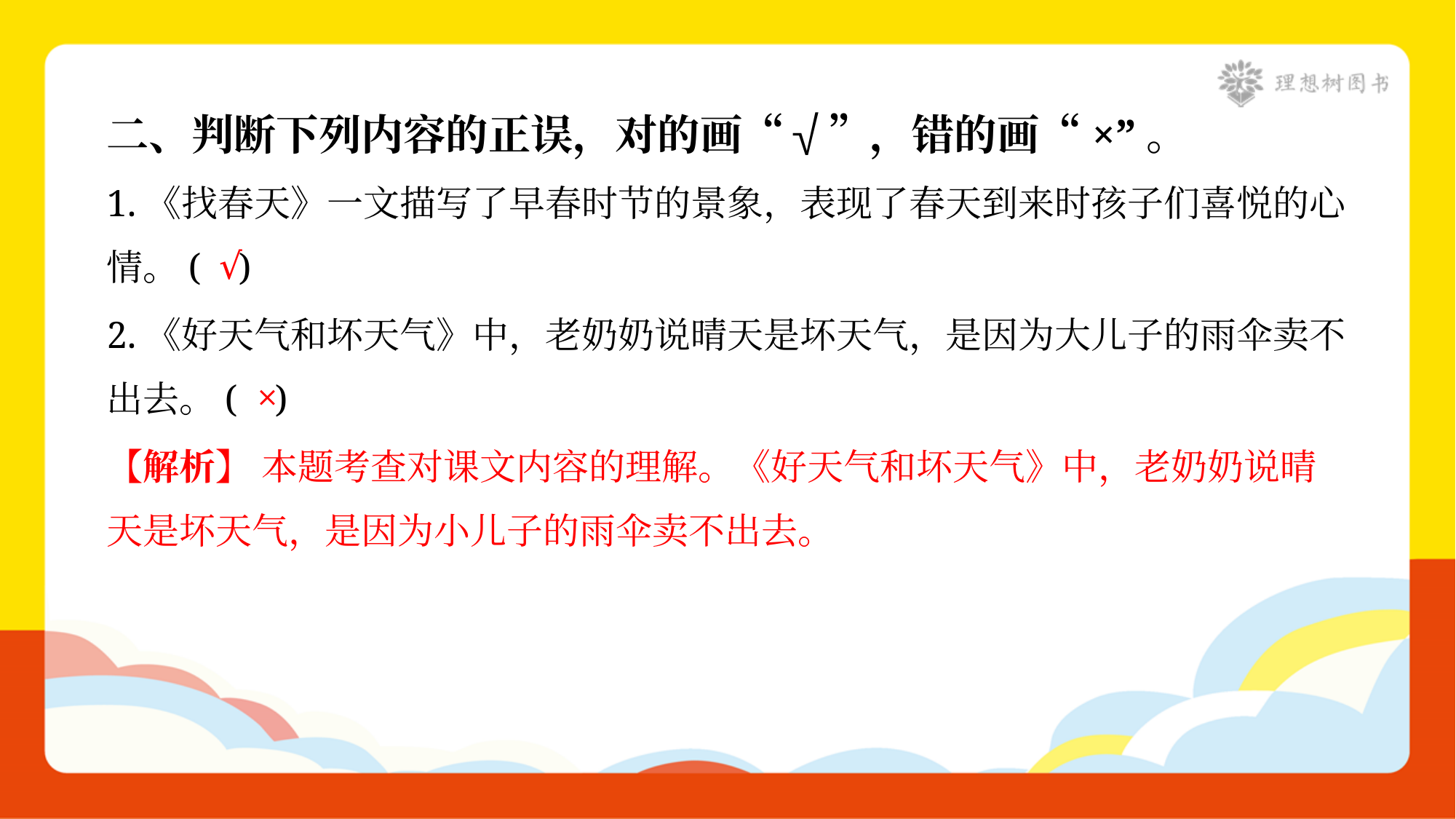

二、判断下列内容的正误，对的画“√”，错的画“×”。
1.《找春天》一文描写了早春时节的景象，表现了春天到来时孩子们喜悦的心
情。(    )
√
2.《好天气和坏天气》中，老奶奶说晴天是坏天气，是因为大儿子的雨伞卖不
出去。(    )
×
【解析】 本题考查对课文内容的理解。《好天气和坏天气》中，老奶奶说晴
天是坏天气，是因为小儿子的雨伞卖不出去。